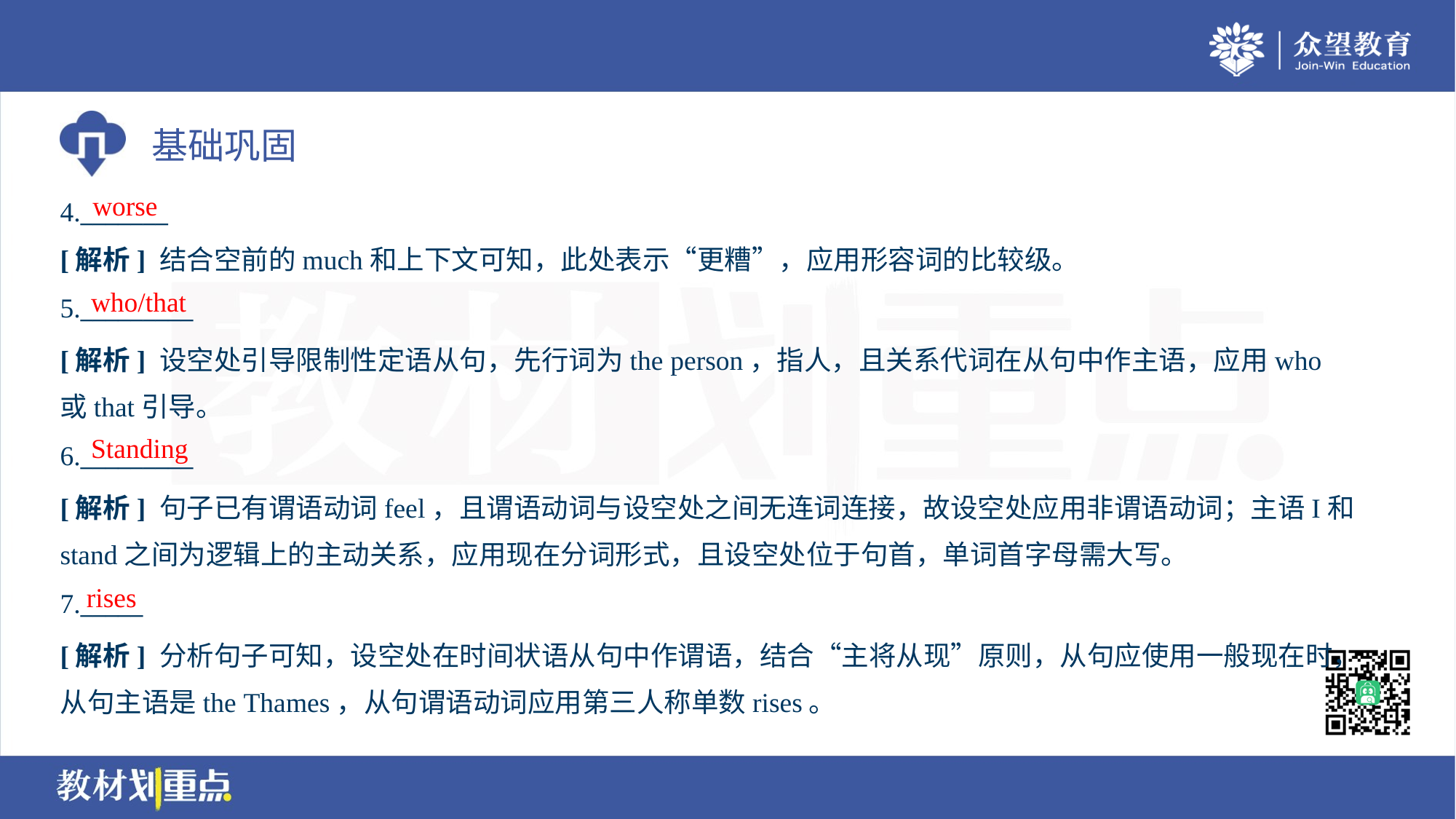

worse
4._______
[解析] 结合空前的much和上下文可知，此处表示“更糟”，应用形容词的比较级。
who/that
5._________
[解析] 设空处引导限制性定语从句，先行词为the person，指人，且关系代词在从句中作主语，应用who
或that引导。
Standing
6._________
[解析] 句子已有谓语动词feel，且谓语动词与设空处之间无连词连接，故设空处应用非谓语动词；主语I和
stand之间为逻辑上的主动关系，应用现在分词形式，且设空处位于句首，单词首字母需大写。
rises
7._____
[解析] 分析句子可知，设空处在时间状语从句中作谓语，结合“主将从现”原则，从句应使用一般现在时，
从句主语是the Thames，从句谓语动词应用第三人称单数rises。